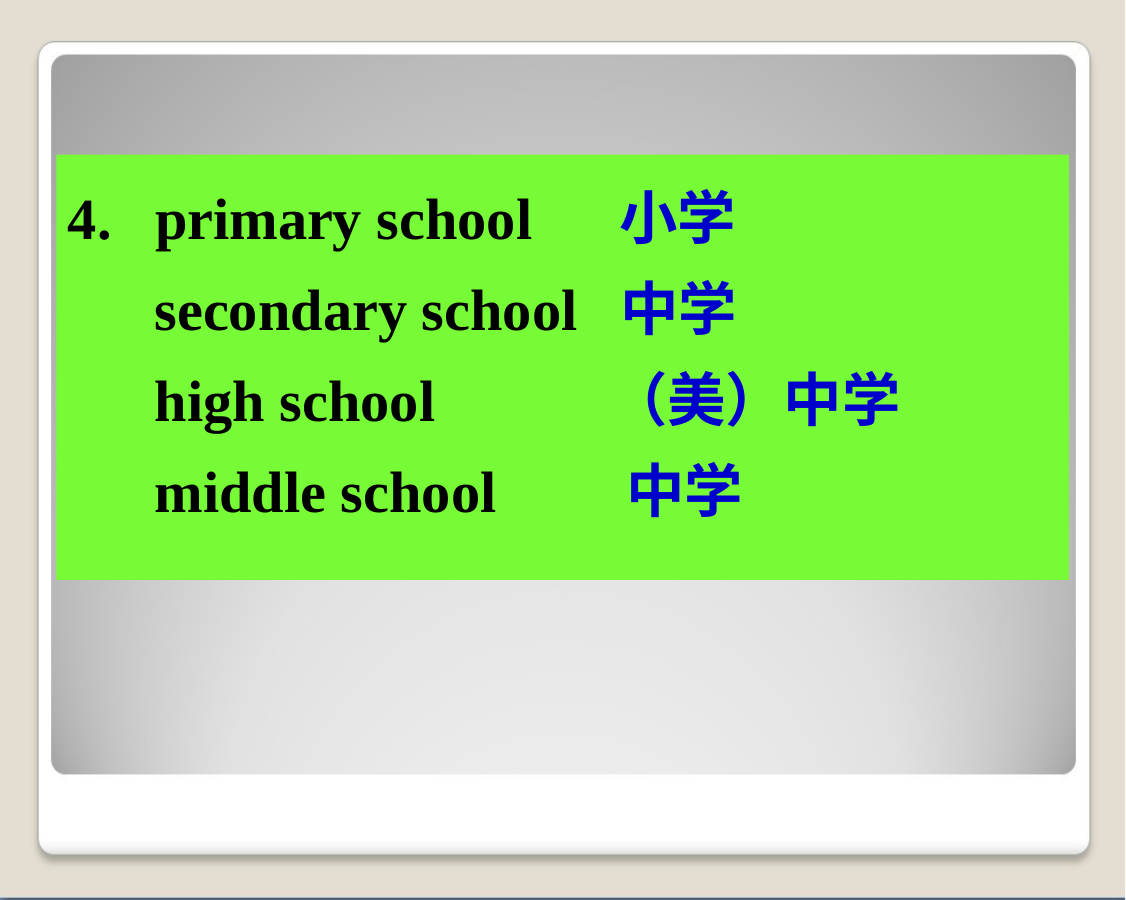

4.   primary school     小学
      secondary school  中学
      high school           （美）中学
      middle school        中学